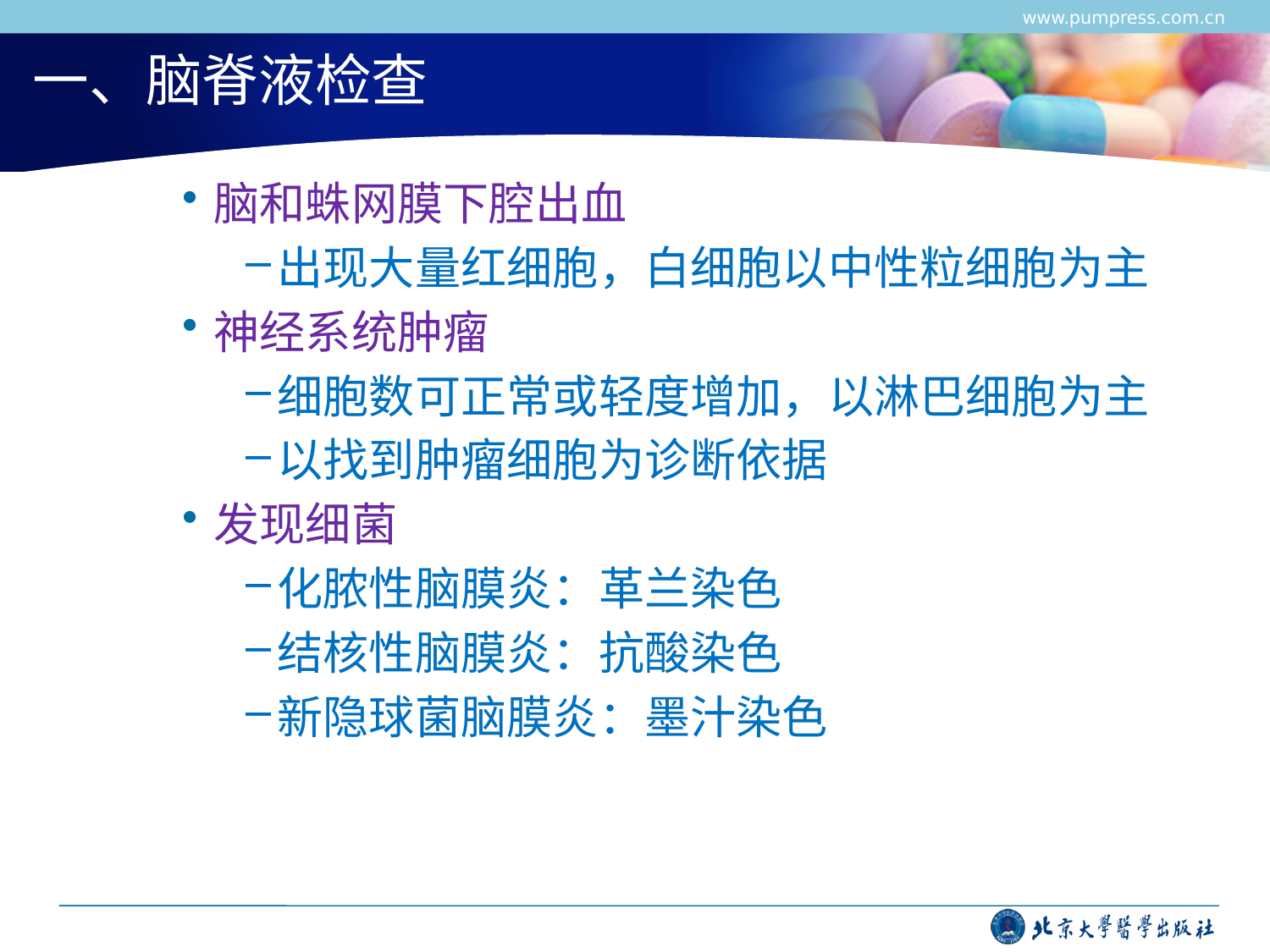

www.pumpress.com.cn
# 一、脑脊液检查
脑和蛛网膜下腔出血
出现大量红细胞，白细胞以中性粒细胞为主
神经系统肿瘤
细胞数可正常或轻度增加，以淋巴细胞为主
以找到肿瘤细胞为诊断依据
发现细菌
化脓性脑膜炎：革兰染色
结核性脑膜炎：抗酸染色
新隐球菌脑膜炎：墨汁染色